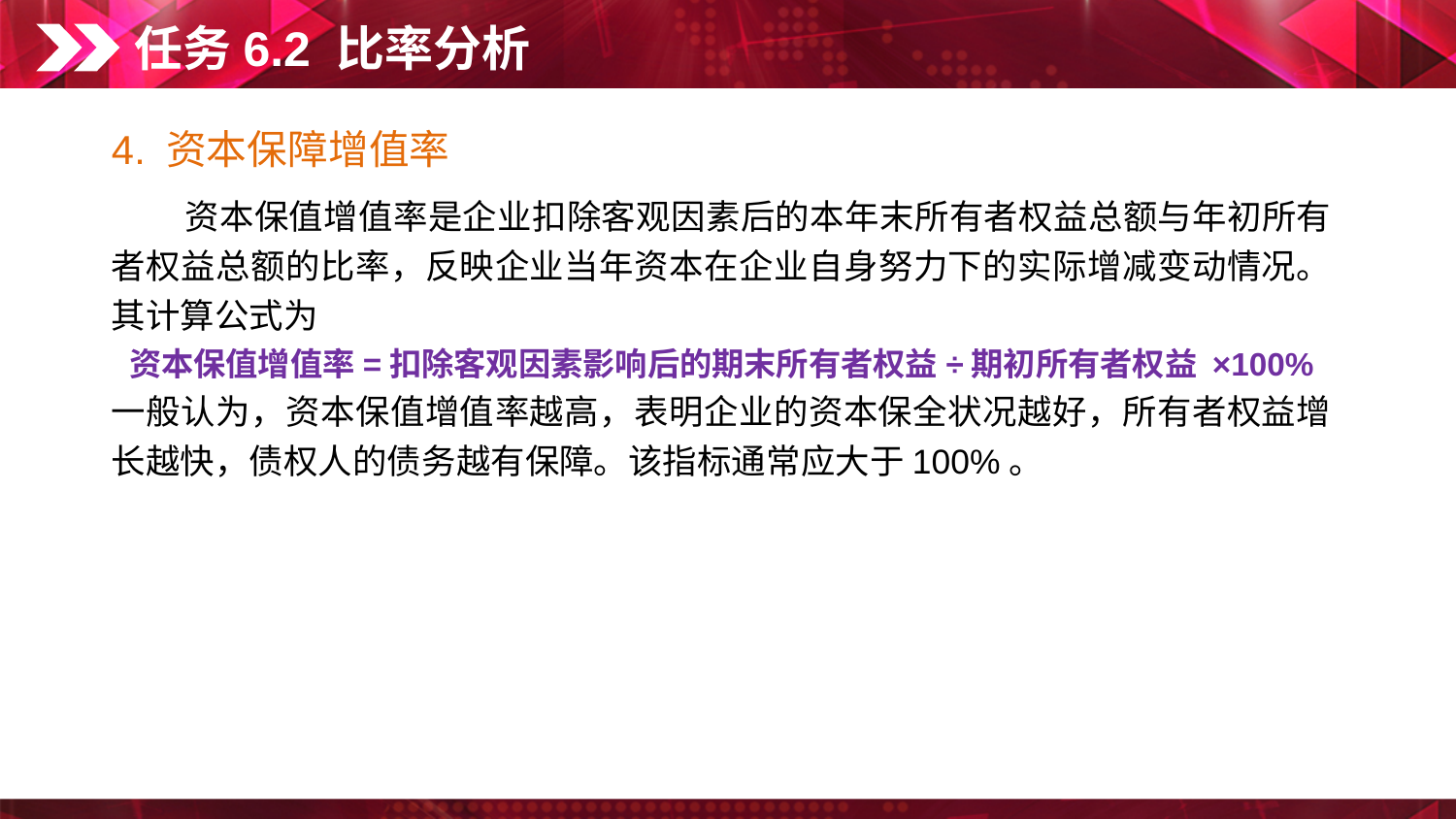

任务6.2 比率分析

4. 资本保障增值率
　　资本保值增值率是企业扣除客观因素后的本年末所有者权益总额与年初所有者权益总额的比率，反映企业当年资本在企业自身努力下的实际增减变动情况。其计算公式为
资本保值增值率=扣除客观因素影响后的期末所有者权益÷期初所有者权益 ×100%
一般认为，资本保值增值率越高，表明企业的资本保全状况越好，所有者权益增长越快，债权人的债务越有保障。该指标通常应大于100%。